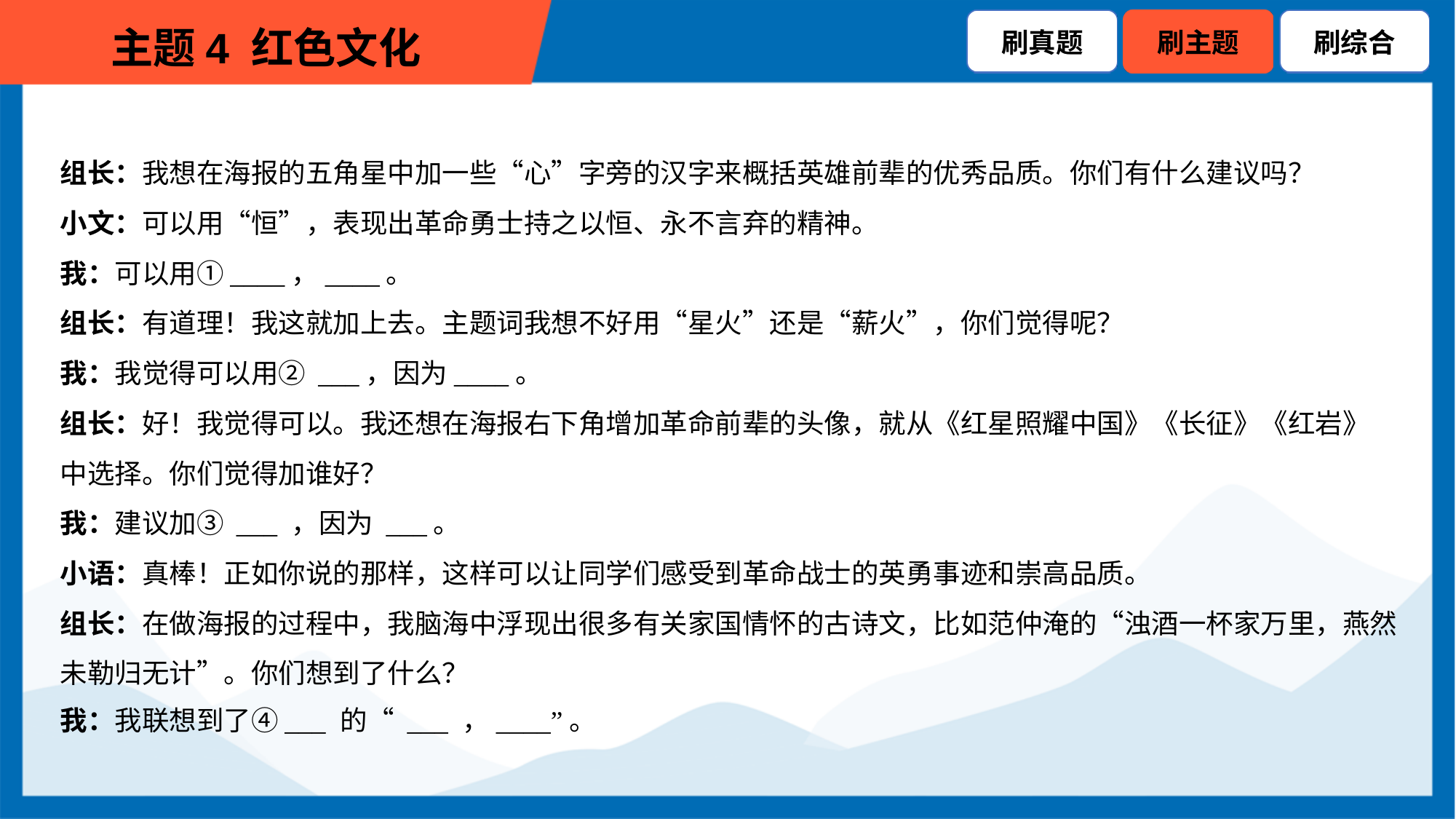

组长：我想在海报的五角星中加一些“心”字旁的汉字来概括英雄前辈的优秀品质。你们有什么建议吗？
小文：可以用“恒”，表现出革命勇士持之以恒、永不言弃的精神。
我：可以用①____，____。
组长：有道理！我这就加上去。主题词我想不好用“星火”还是“薪火”，你们觉得呢？
我：我觉得可以用② ___，因为____。
组长：好！我觉得可以。我还想在海报右下角增加革命前辈的头像，就从《红星照耀中国》《长征》《红岩》
中选择。你们觉得加谁好？
我：建议加③ ___ ，因为 ___。
小语：真棒！正如你说的那样，这样可以让同学们感受到革命战士的英勇事迹和崇高品质。
组长：在做海报的过程中，我脑海中浮现出很多有关家国情怀的古诗文，比如范仲淹的“浊酒一杯家万里，燕然
未勒归无计”。你们想到了什么？
我：我联想到了④___ 的“ ___ ，____”。